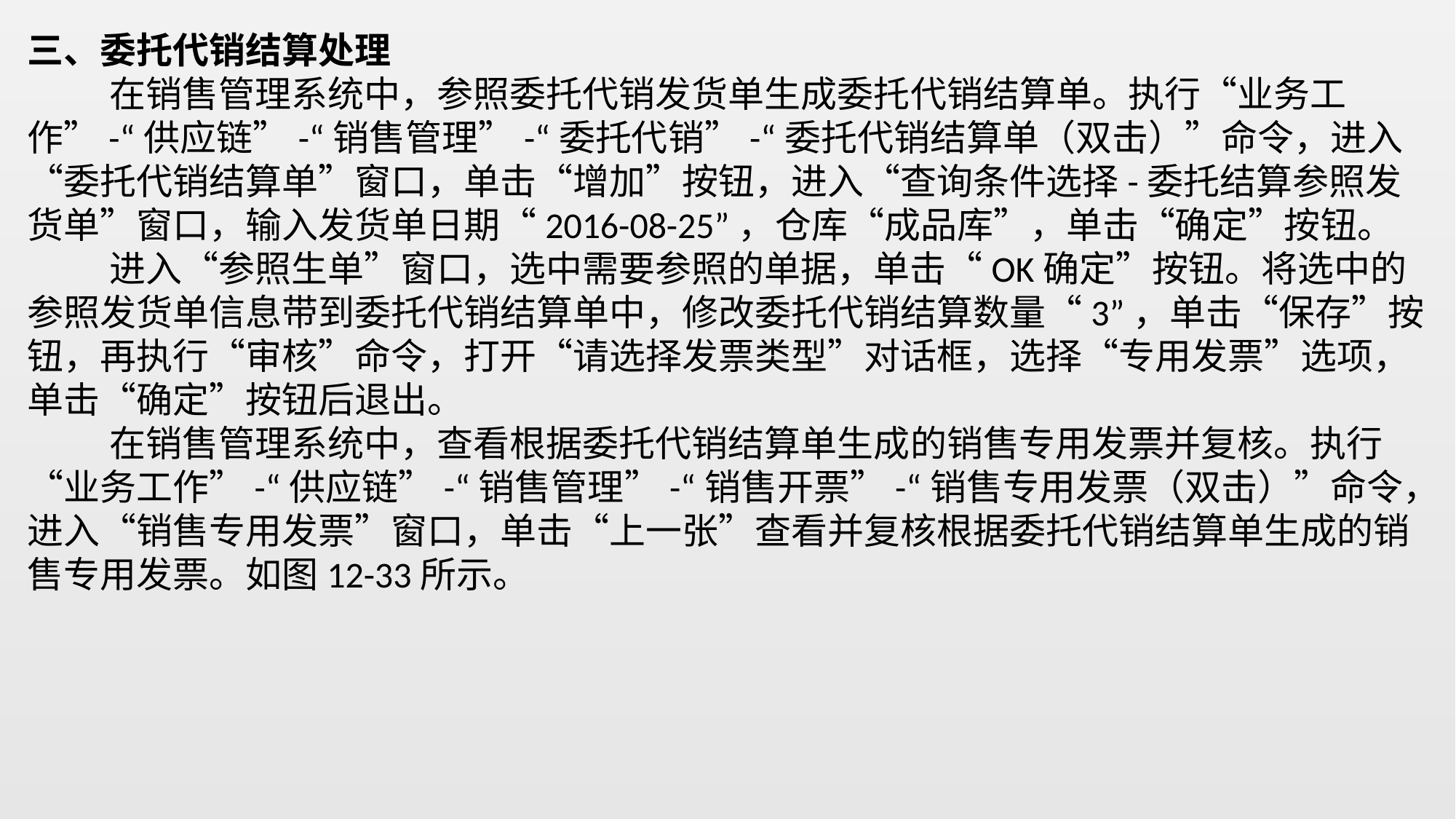

三、委托代销结算处理
         在销售管理系统中，参照委托代销发货单生成委托代销结算单。执行“业务工作”-“供应链”-“销售管理”-“委托代销”-“委托代销结算单（双击）”命令，进入“委托代销结算单”窗口，单击“增加”按钮，进入“查询条件选择-委托结算参照发货单”窗口，输入发货单日期“2016-08-25”，仓库“成品库”，单击“确定”按钮。
         进入“参照生单”窗口，选中需要参照的单据，单击“OK确定”按钮。将选中的参照发货单信息带到委托代销结算单中，修改委托代销结算数量“3”，单击“保存”按钮，再执行“审核”命令，打开“请选择发票类型”对话框，选择“专用发票”选项，单击“确定”按钮后退出。
         在销售管理系统中，查看根据委托代销结算单生成的销售专用发票并复核。执行“业务工作”-“供应链”-“销售管理”-“销售开票”-“销售专用发票（双击）”命令，进入“销售专用发票”窗口，单击“上一张”查看并复核根据委托代销结算单生成的销售专用发票。如图12-33所示。